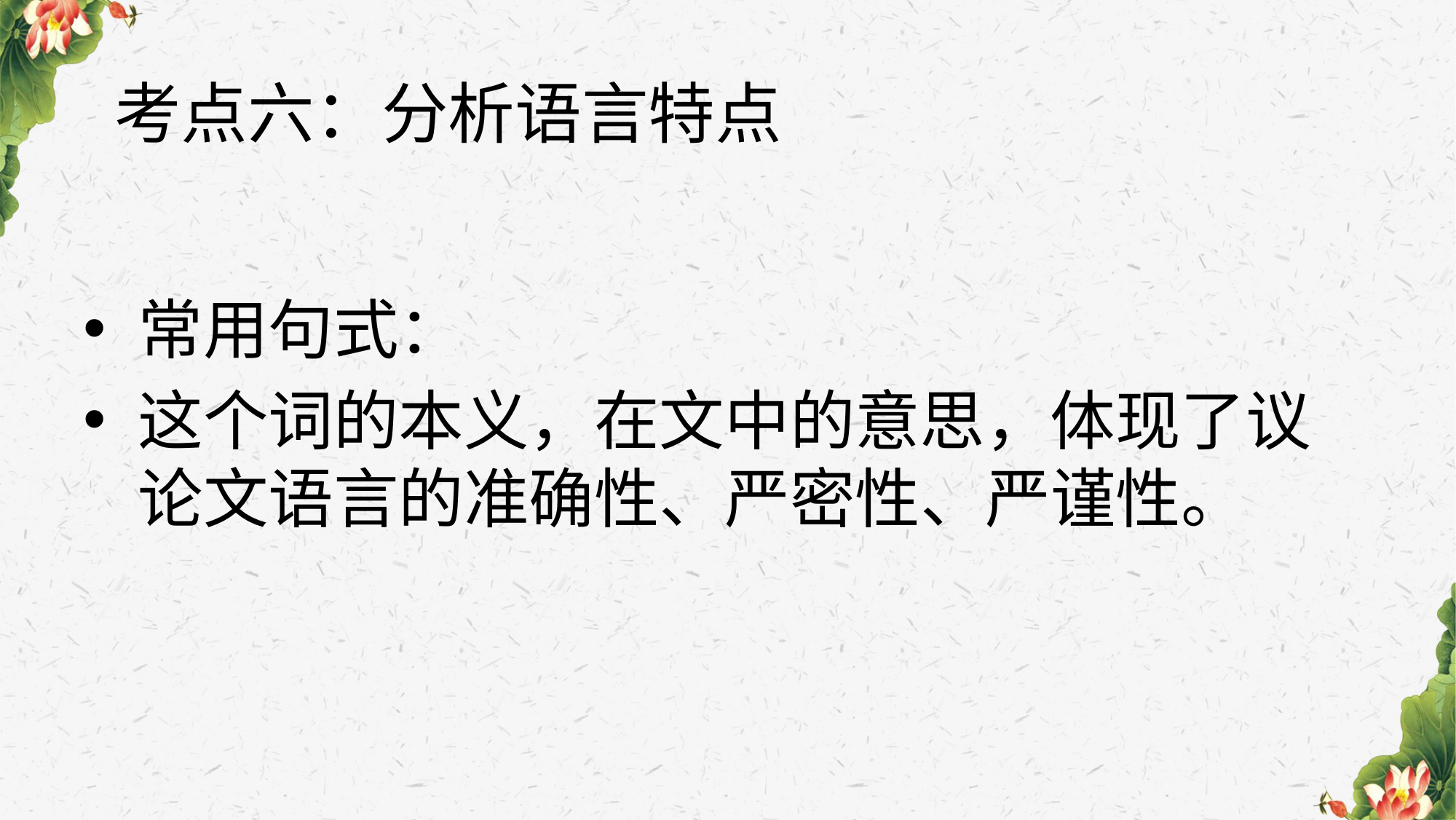

# 考点六：分析语言特点

常用句式：
这个词的本义，在文中的意思，体现了议论文语言的准确性、严密性、严谨性。